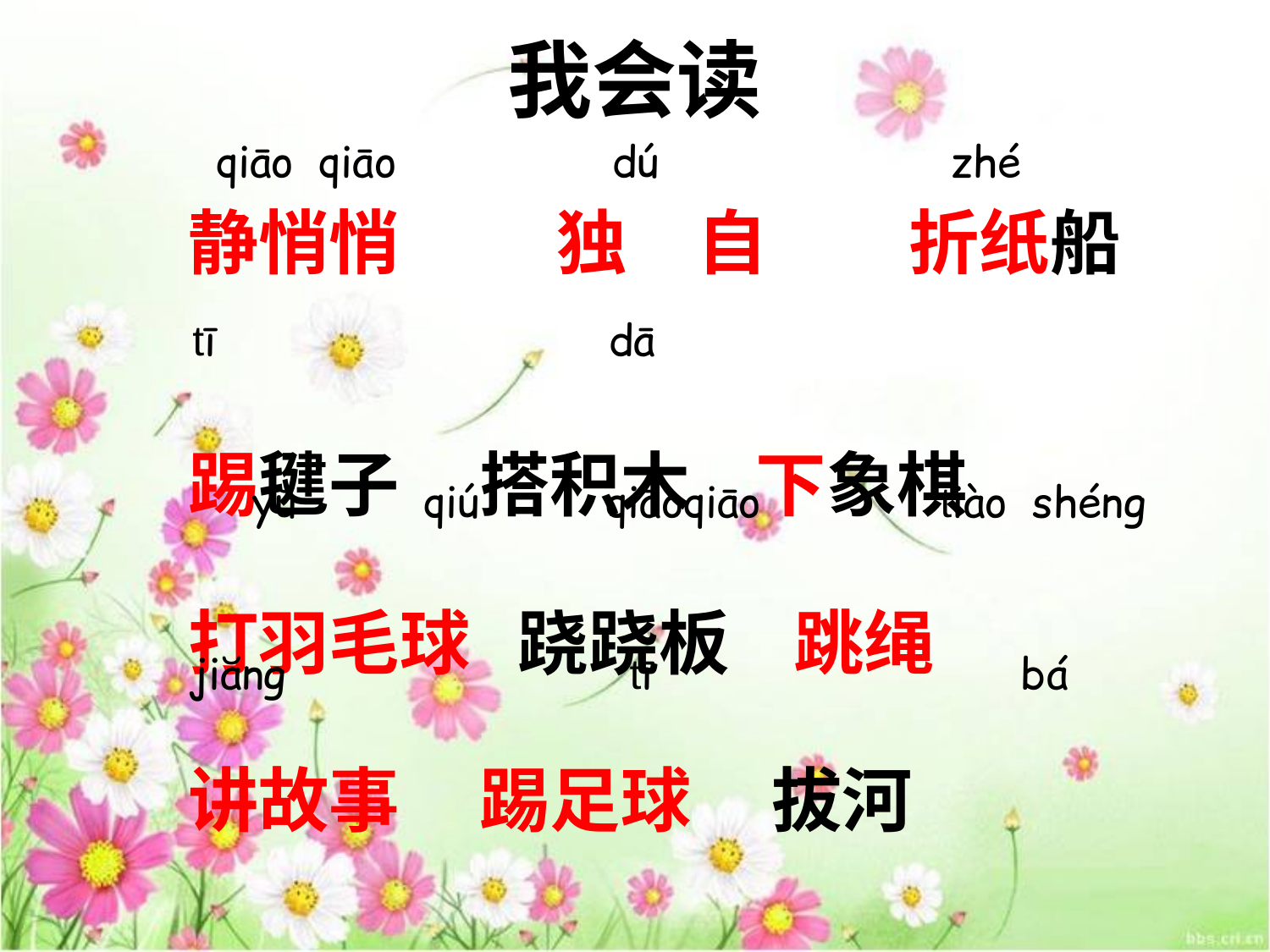

# 我会读
qiāo  qiāo                 dú                       zhé

静悄悄 　　独　自　　折纸船

踢毽子     搭积木    下象棋

打羽毛球   跷跷板    跳绳

讲故事     踢足球     拔河
tī                               dā
yŭ          qiú          qiāoqiāo              tiào  shéng
jiăng                           tī                             bá